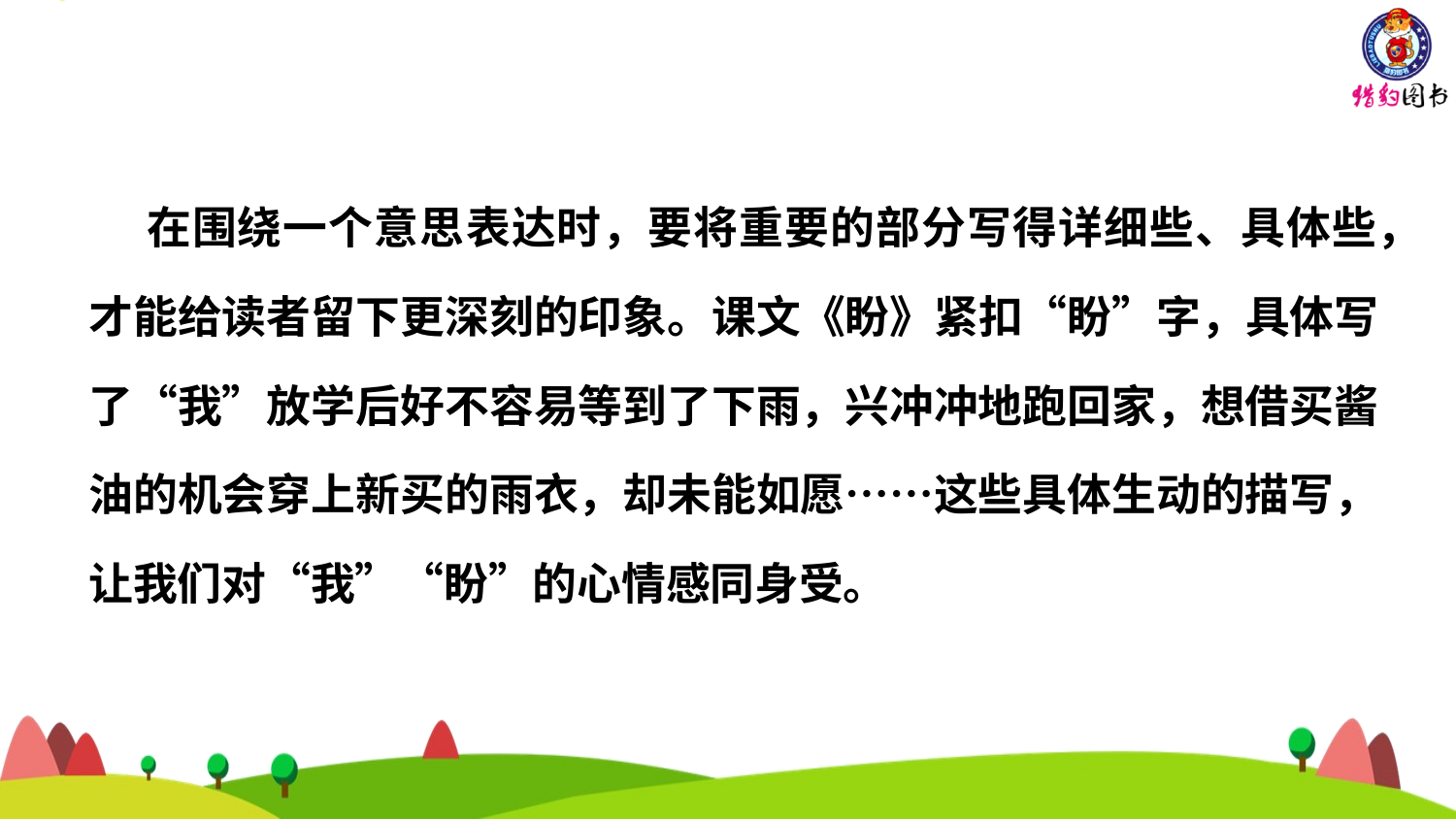

在围绕一个意思表达时，要将重要的部分写得详细些、具体些，才能给读者留下更深刻的印象。课文《盼》紧扣“盼”字，具体写了“我”放学后好不容易等到了下雨，兴冲冲地跑回家，想借买酱油的机会穿上新买的雨衣，却未能如愿……这些具体生动的描写，让我们对“我”“盼”的心情感同身受。